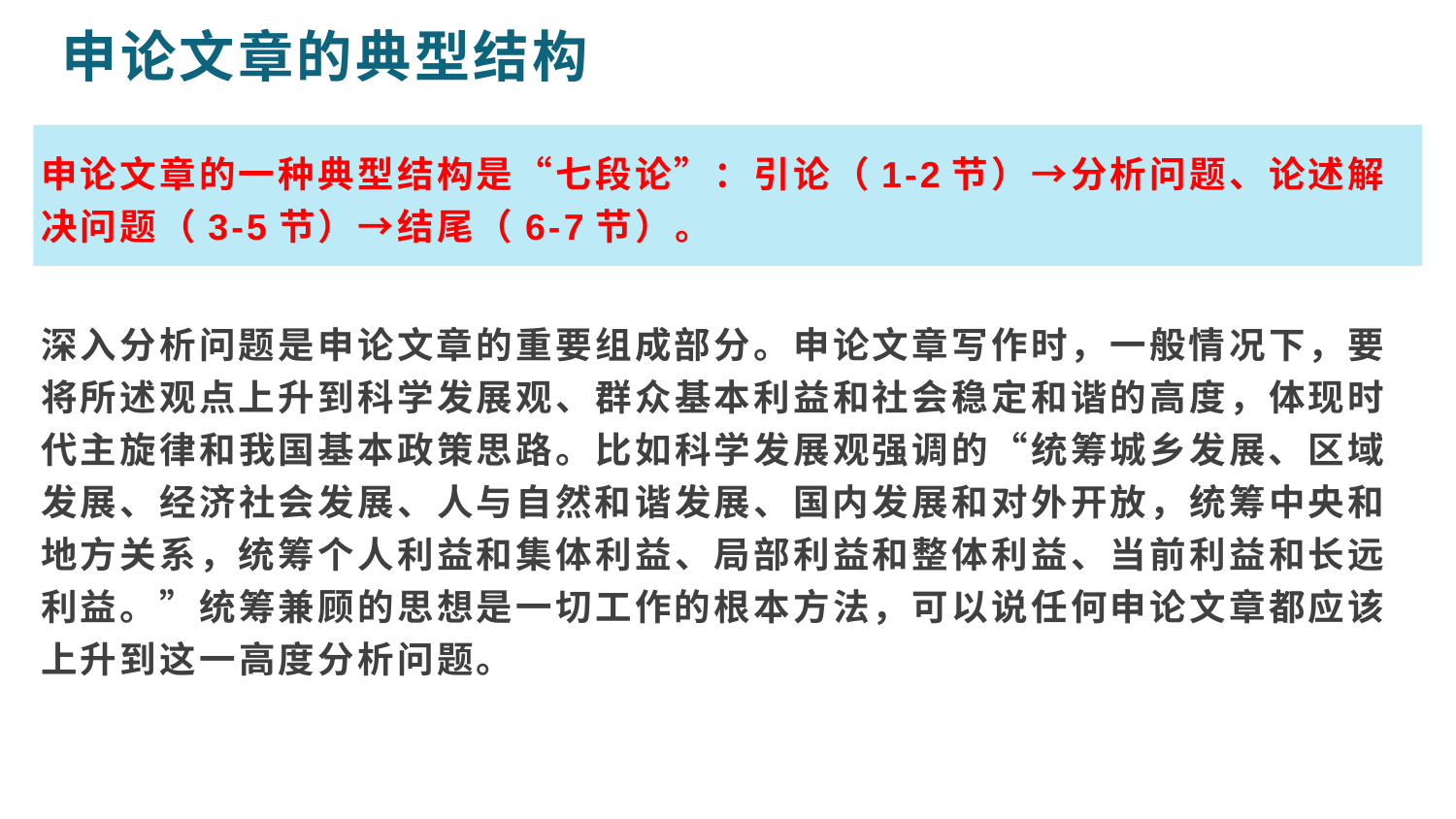

申论文章的典型结构
申论文章的一种典型结构是“七段论”：引论（1-2节）→分析问题、论述解决问题（3-5节）→结尾（6-7节）。
深入分析问题是申论文章的重要组成部分。申论文章写作时，一般情况下，要将所述观点上升到科学发展观、群众基本利益和社会稳定和谐的高度，体现时代主旋律和我国基本政策思路。比如科学发展观强调的“统筹城乡发展、区域发展、经济社会发展、人与自然和谐发展、国内发展和对外开放，统筹中央和地方关系，统筹个人利益和集体利益、局部利益和整体利益、当前利益和长远利益。”统筹兼顾的思想是一切工作的根本方法，可以说任何申论文章都应该上升到这一高度分析问题。